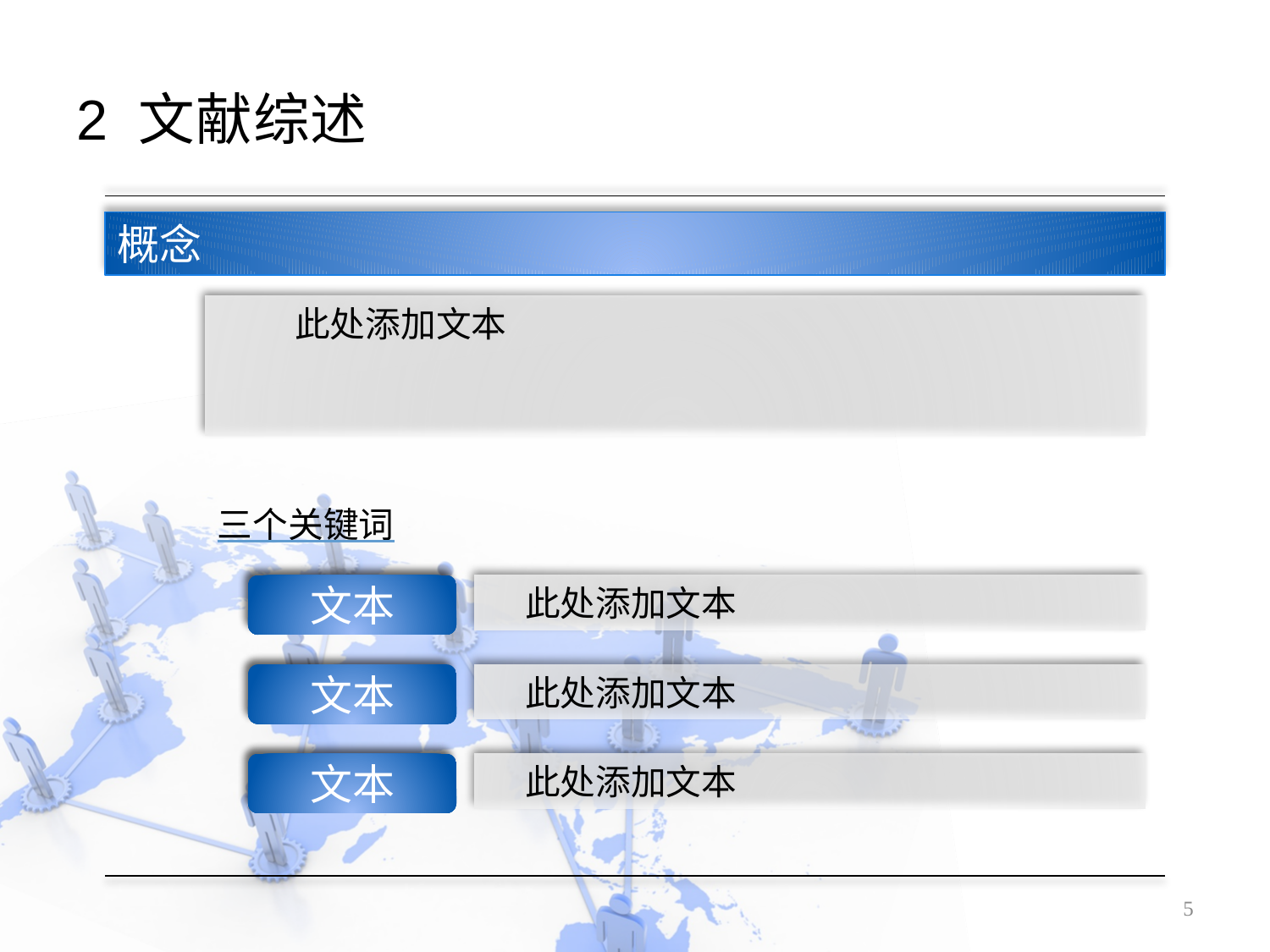

# 2 文献综述
概念
    此处添加文本

三个关键词
文本
此处添加文本
文本
此处添加文本
文本
此处添加文本
5